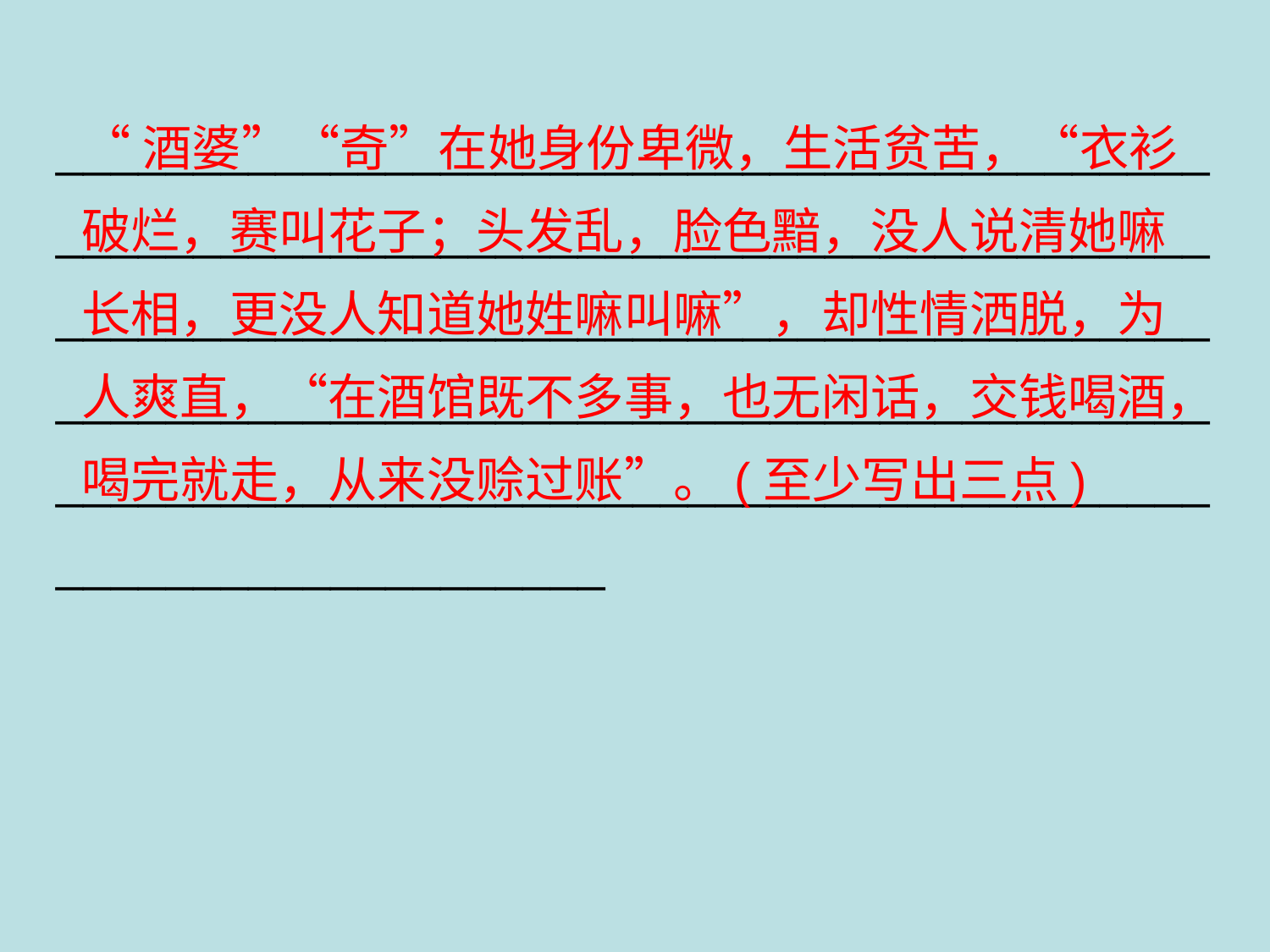

______________________________________________________________________________________________________________________________________________________________________________________________________________________________________
“酒婆”“奇”在她身份卑微，生活贫苦，“衣衫破烂，赛叫花子；头发乱，脸色黯，没人说清她嘛长相，更没人知道她姓嘛叫嘛”，却性情洒脱，为人爽直，“在酒馆既不多事，也无闲话，交钱喝酒，喝完就走，从来没赊过账”。(至少写出三点)